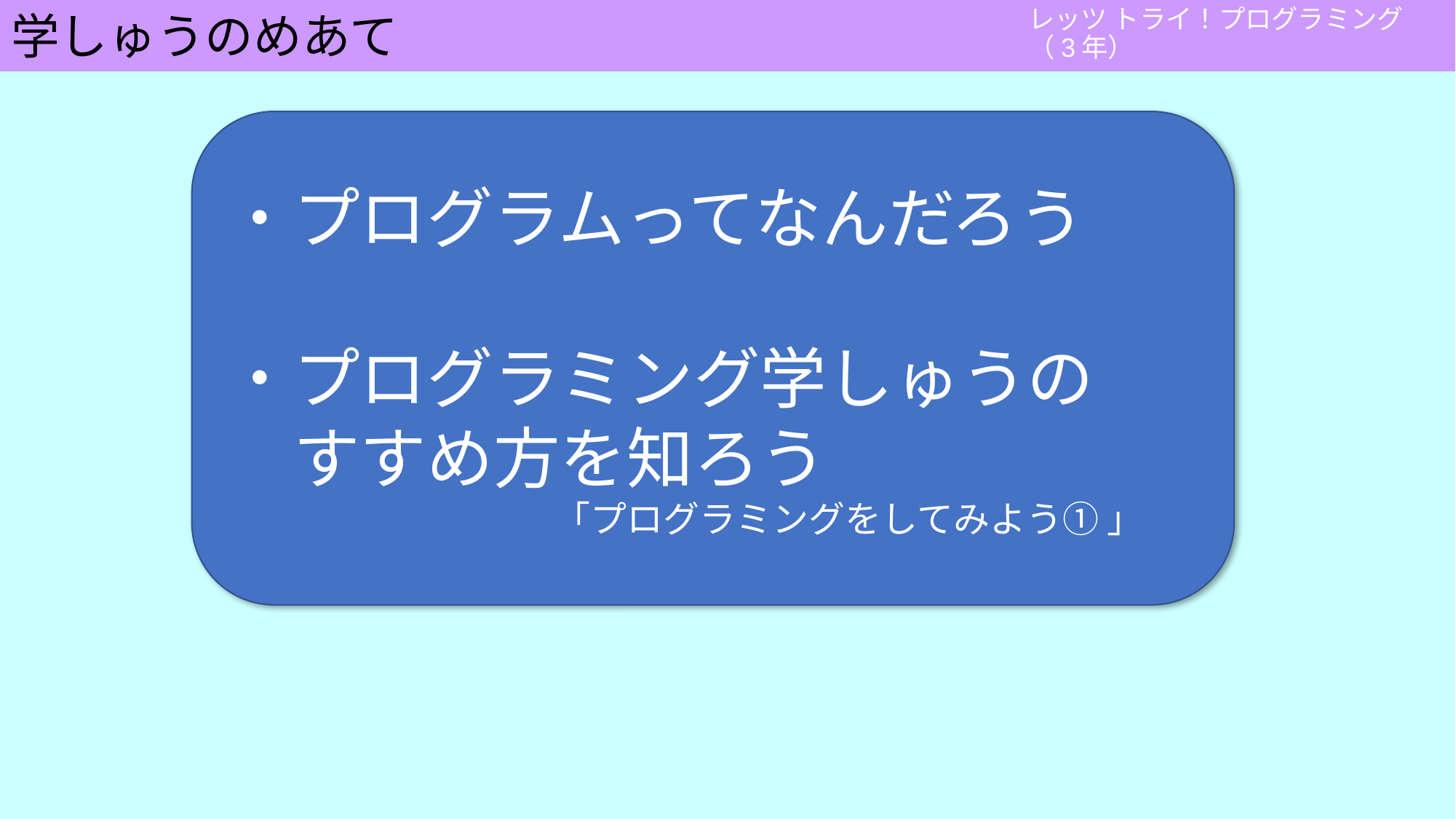

# 学しゅうのめあて
・プログラムってなんだろう

・プログラミング学しゅうの
　すすめ方を知ろう
　　　　　　　　　「プログラミングをしてみよう① 」